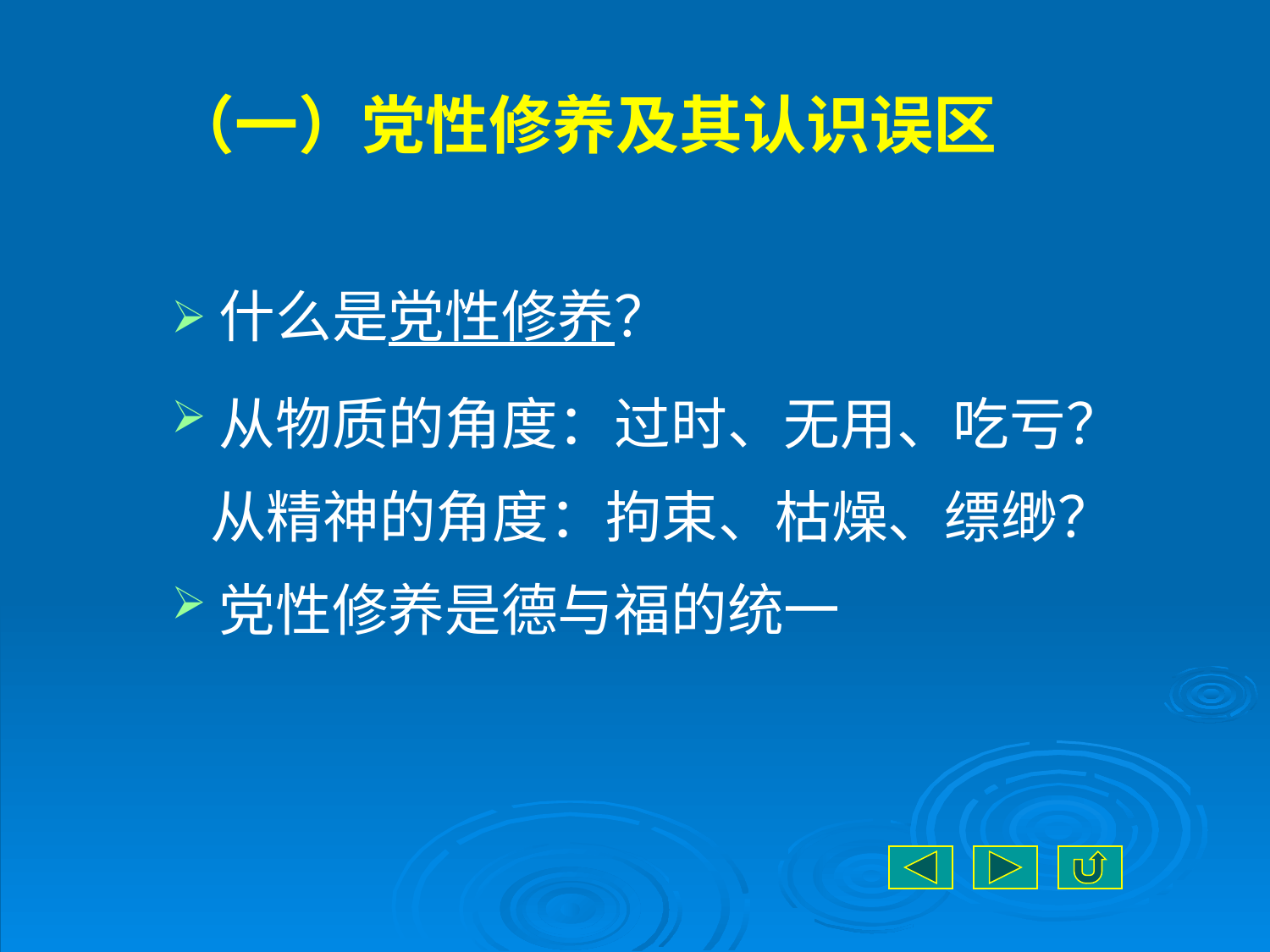

# （一）党性修养及其认识误区
什么是党性修养？
从物质的角度：过时、无用、吃亏？
  从精神的角度：拘束、枯燥、缥缈？
党性修养是德与福的统一